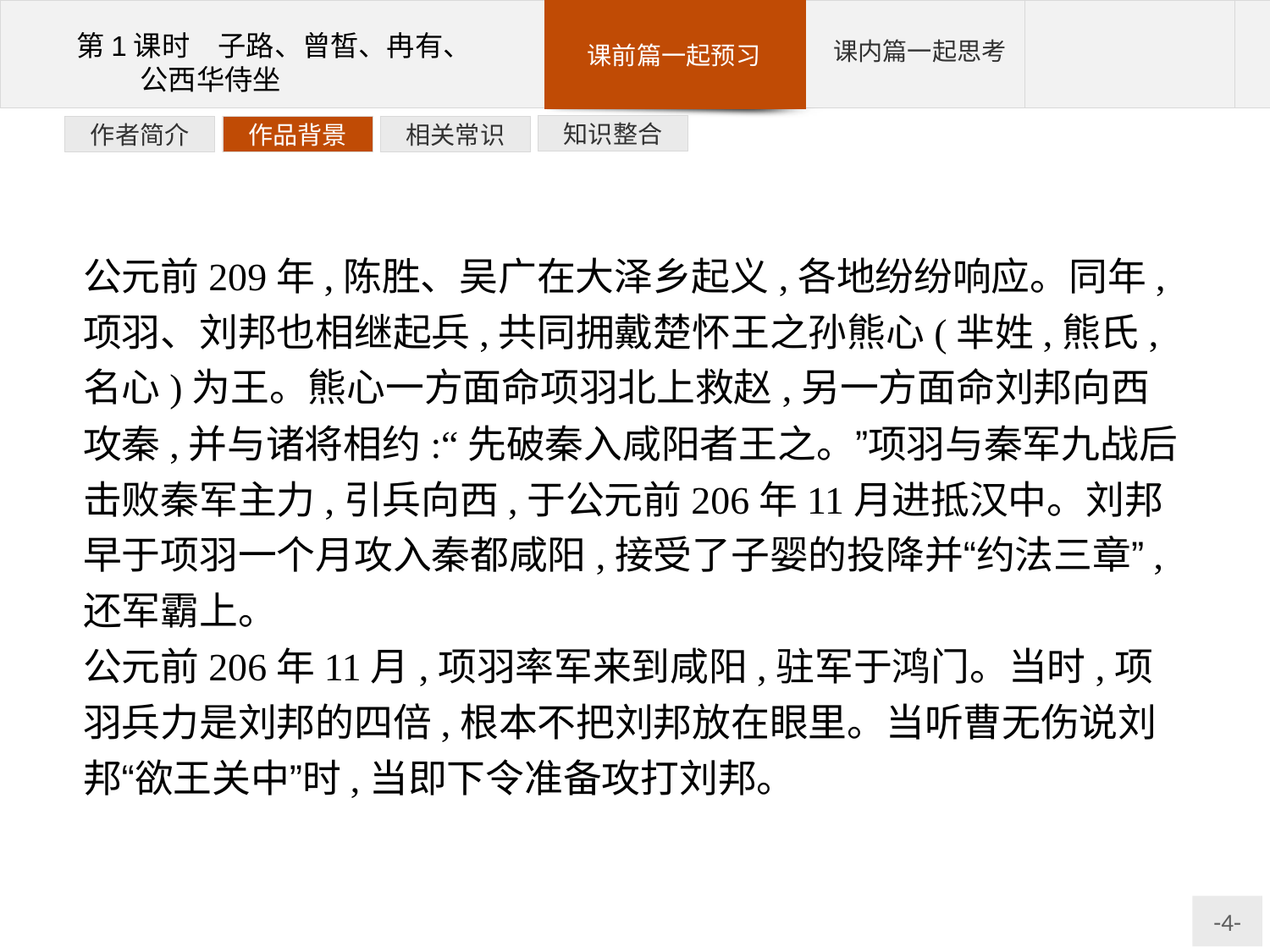

知识整合
相关常识
作品背景
作者简介
公元前209年,陈胜、吴广在大泽乡起义,各地纷纷响应。同年,项羽、刘邦也相继起兵,共同拥戴楚怀王之孙熊心(芈姓,熊氏,名心)为王。熊心一方面命项羽北上救赵,另一方面命刘邦向西攻秦,并与诸将相约:“先破秦入咸阳者王之。”项羽与秦军九战后击败秦军主力,引兵向西,于公元前206年11月进抵汉中。刘邦早于项羽一个月攻入秦都咸阳,接受了子婴的投降并“约法三章”,还军霸上。
公元前206年11月,项羽率军来到咸阳,驻军于鸿门。当时,项羽兵力是刘邦的四倍,根本不把刘邦放在眼里。当听曹无伤说刘邦“欲王关中”时,当即下令准备攻打刘邦。